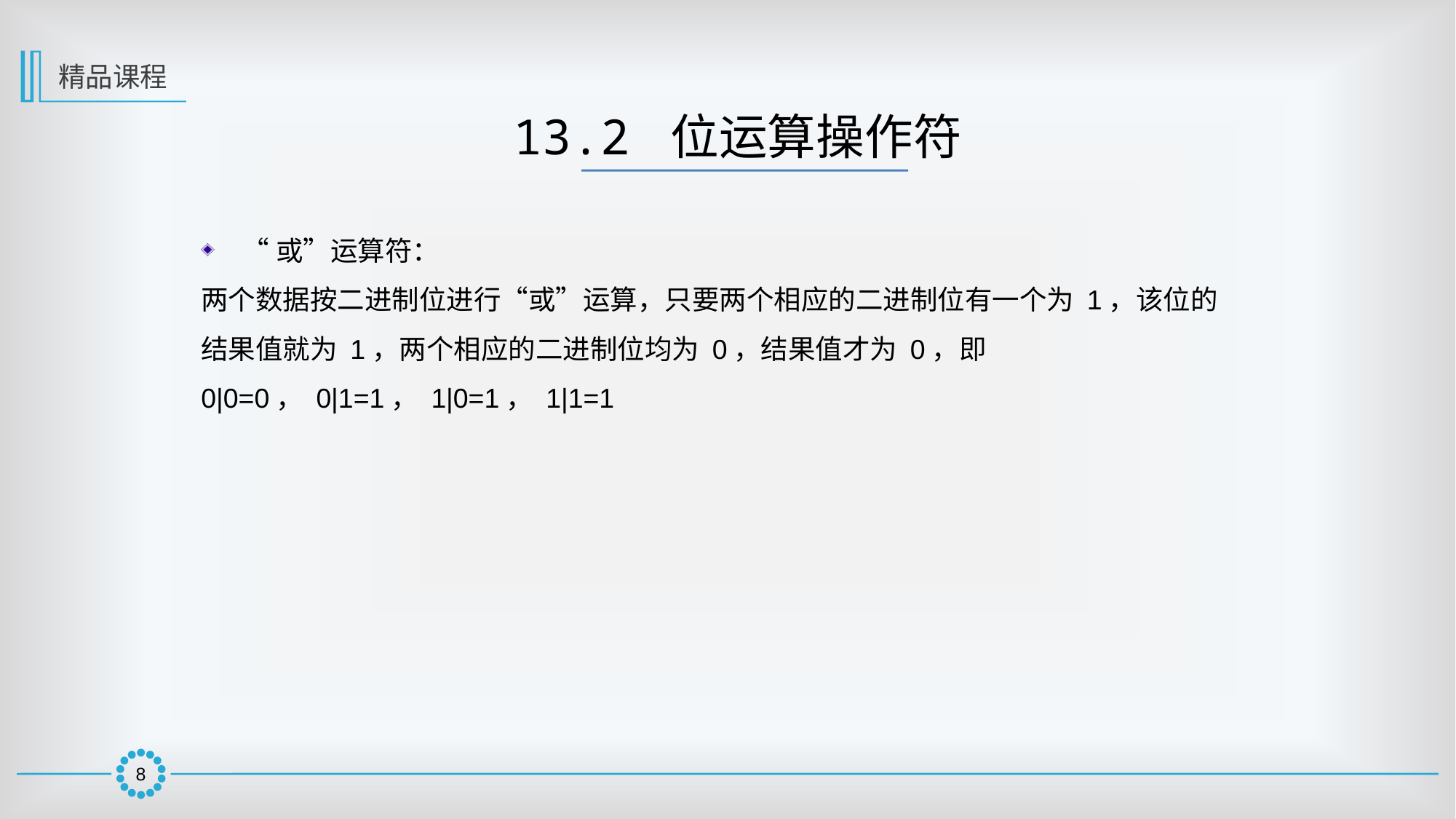

精品课程
13.2 位运算操作符

“或”运算符：
两个数据按二进制位进行“或”运算，只要两个相应的二进制位有一个为 1，该位的
结果值就为 1，两个相应的二进制位均为 0，结果值才为 0，即
0|0=0， 0|1=1， 1|0=1， 1|1=1

8